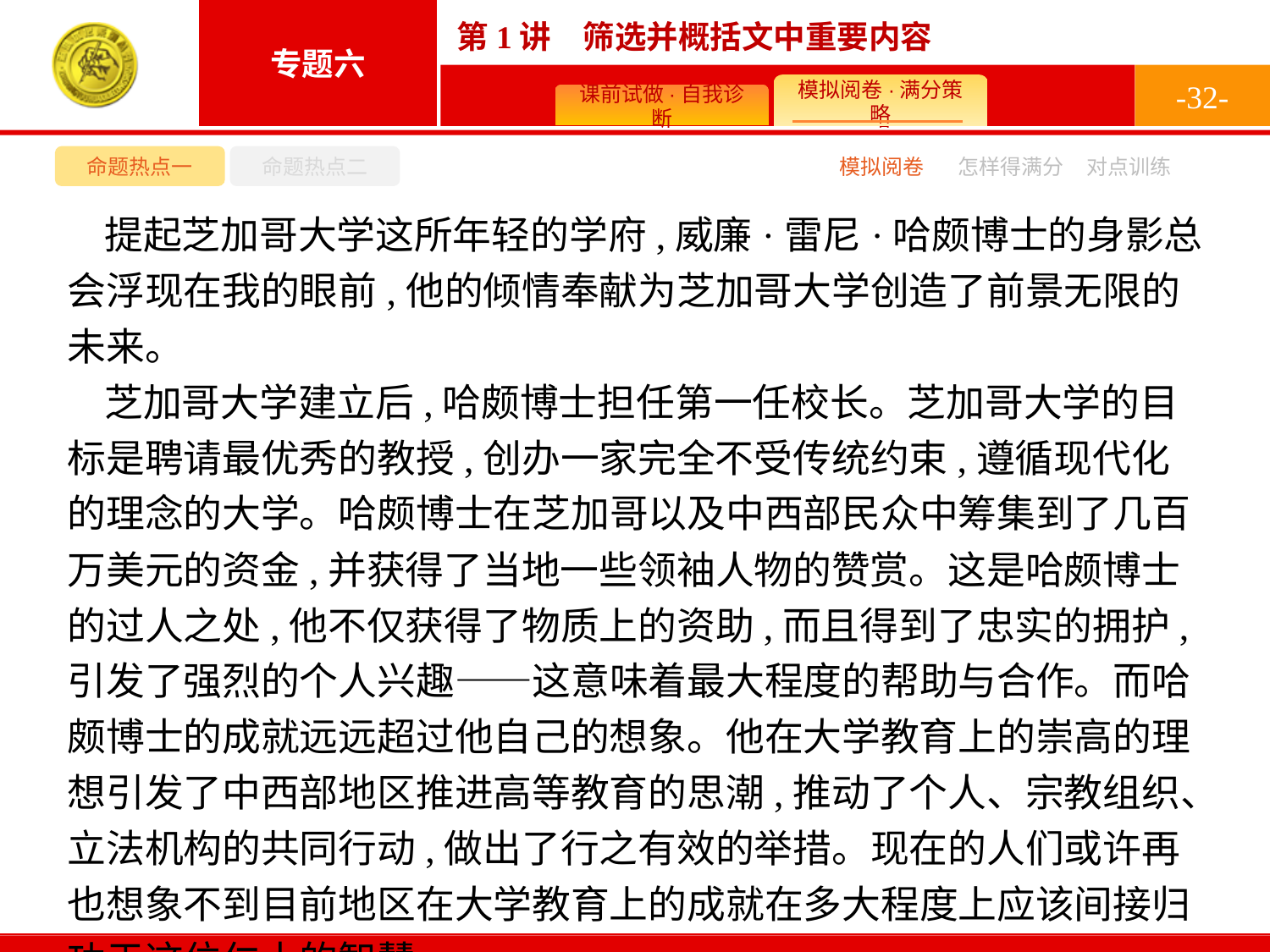

-32-
命题热点一
命题热点二
模拟阅卷
怎样得满分
对点训练
提起芝加哥大学这所年轻的学府,威廉·雷尼·哈颇博士的身影总会浮现在我的眼前,他的倾情奉献为芝加哥大学创造了前景无限的未来。
芝加哥大学建立后,哈颇博士担任第一任校长。芝加哥大学的目标是聘请最优秀的教授,创办一家完全不受传统约束,遵循现代化的理念的大学。哈颇博士在芝加哥以及中西部民众中筹集到了几百万美元的资金,并获得了当地一些领袖人物的赞赏。这是哈颇博士的过人之处,他不仅获得了物质上的资助,而且得到了忠实的拥护,引发了强烈的个人兴趣——这意味着最大程度的帮助与合作。而哈颇博士的成就远远超过他自己的想象。他在大学教育上的崇高的理想引发了中西部地区推进高等教育的思潮,推动了个人、宗教组织、立法机构的共同行动,做出了行之有效的举措。现在的人们或许再也想象不到目前地区在大学教育上的成就在多大程度上应该间接归功于这位仁士的智慧。